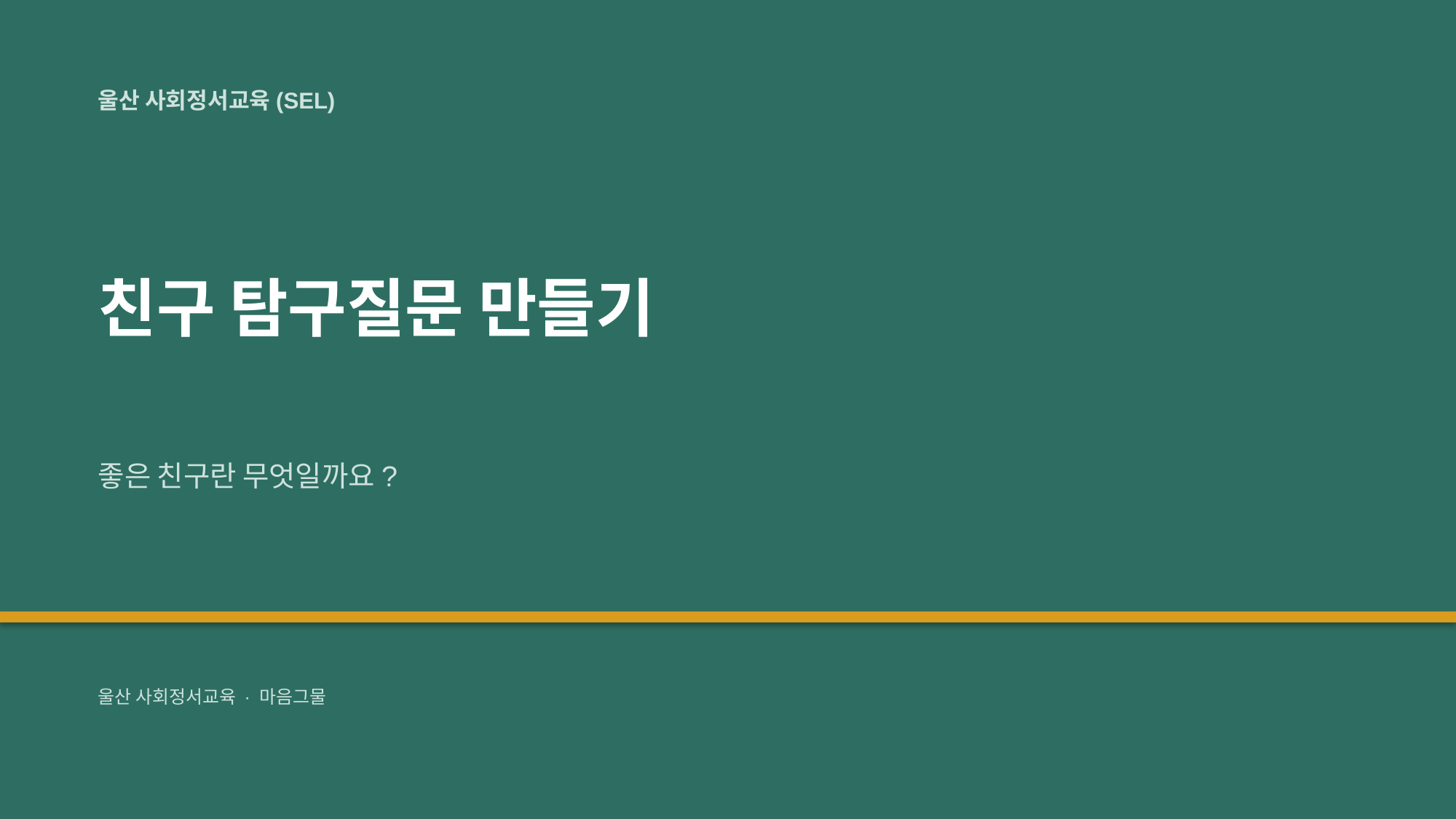

울산 사회정서교육(SEL)
친구 탐구질문 만들기
좋은 친구란 무엇일까요?

울산 사회정서교육 · 마음그물